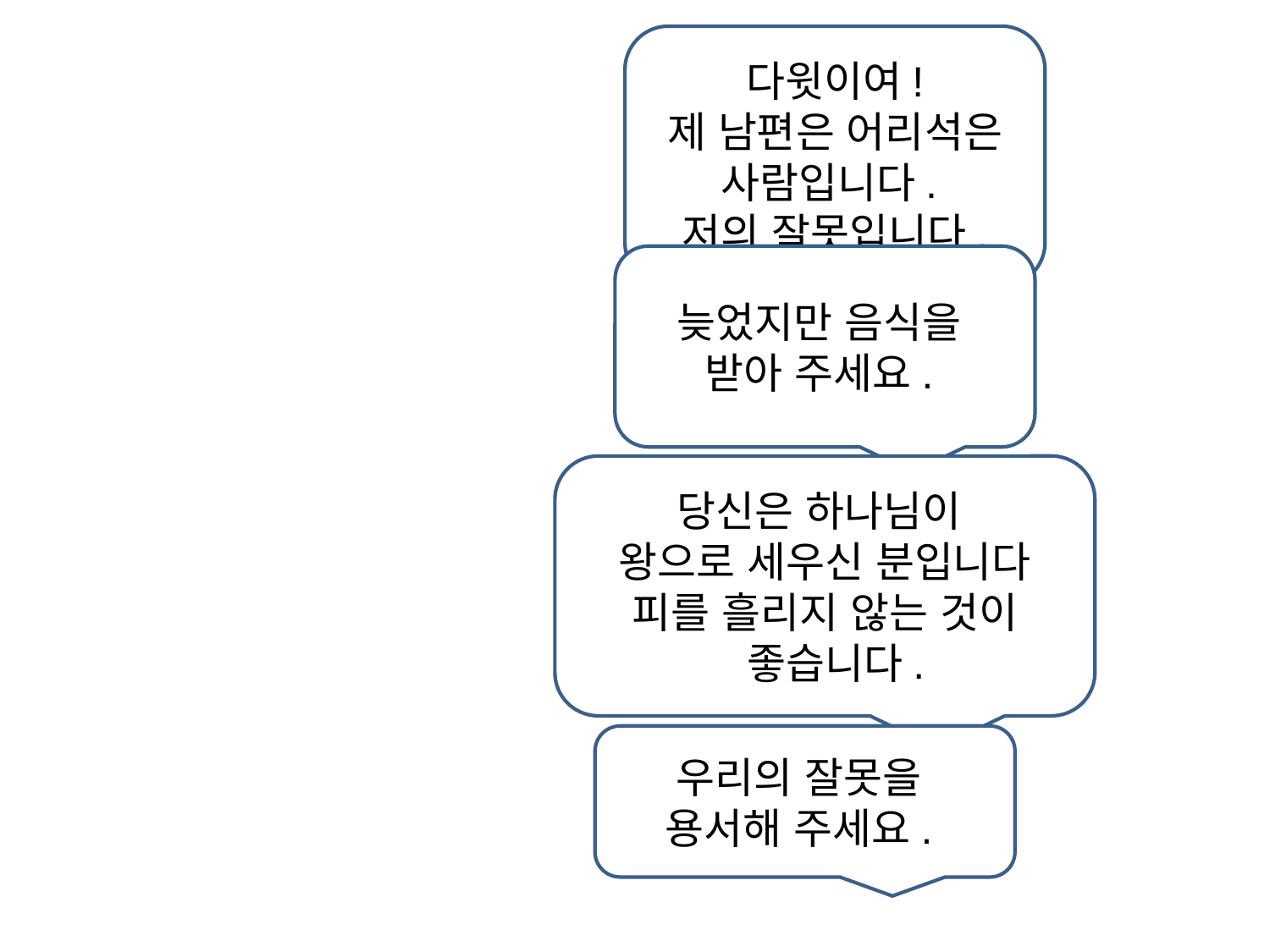

다윗이여!
제 남편은 어리석은 사람입니다.
저의 잘못입니다.
늦었지만 음식을
받아 주세요.
당신은 하나님이
왕으로 세우신 분입니다 피를 흘리지 않는 것이
 좋습니다.
우리의 잘못을
용서해 주세요.